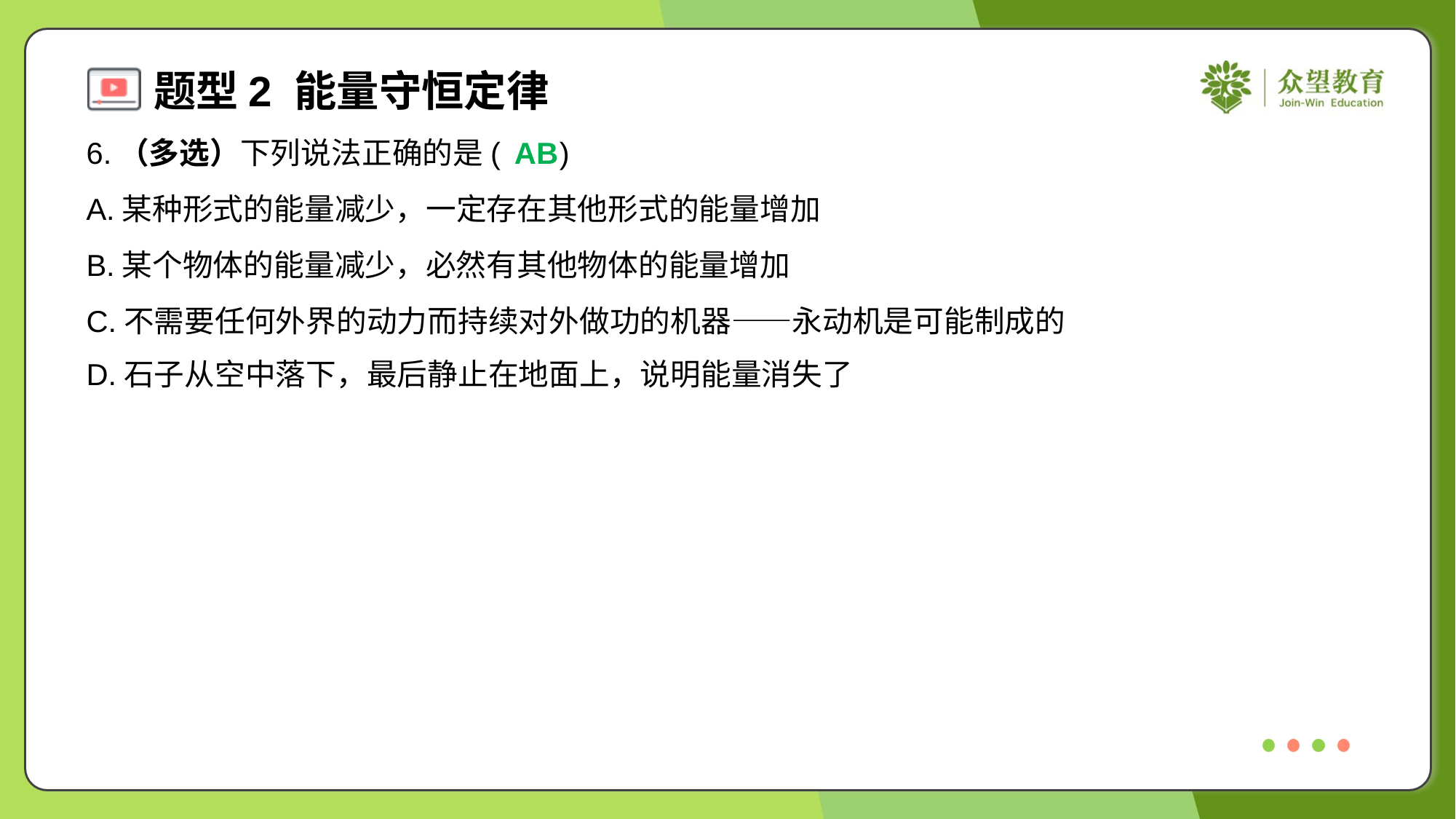

6.（多选）下列说法正确的是(       )
AB
A.某种形式的能量减少，一定存在其他形式的能量增加
B.某个物体的能量减少，必然有其他物体的能量增加
C.不需要任何外界的动力而持续对外做功的机器——永动机是可能制成的
D.石子从空中落下，最后静止在地面上，说明能量消失了